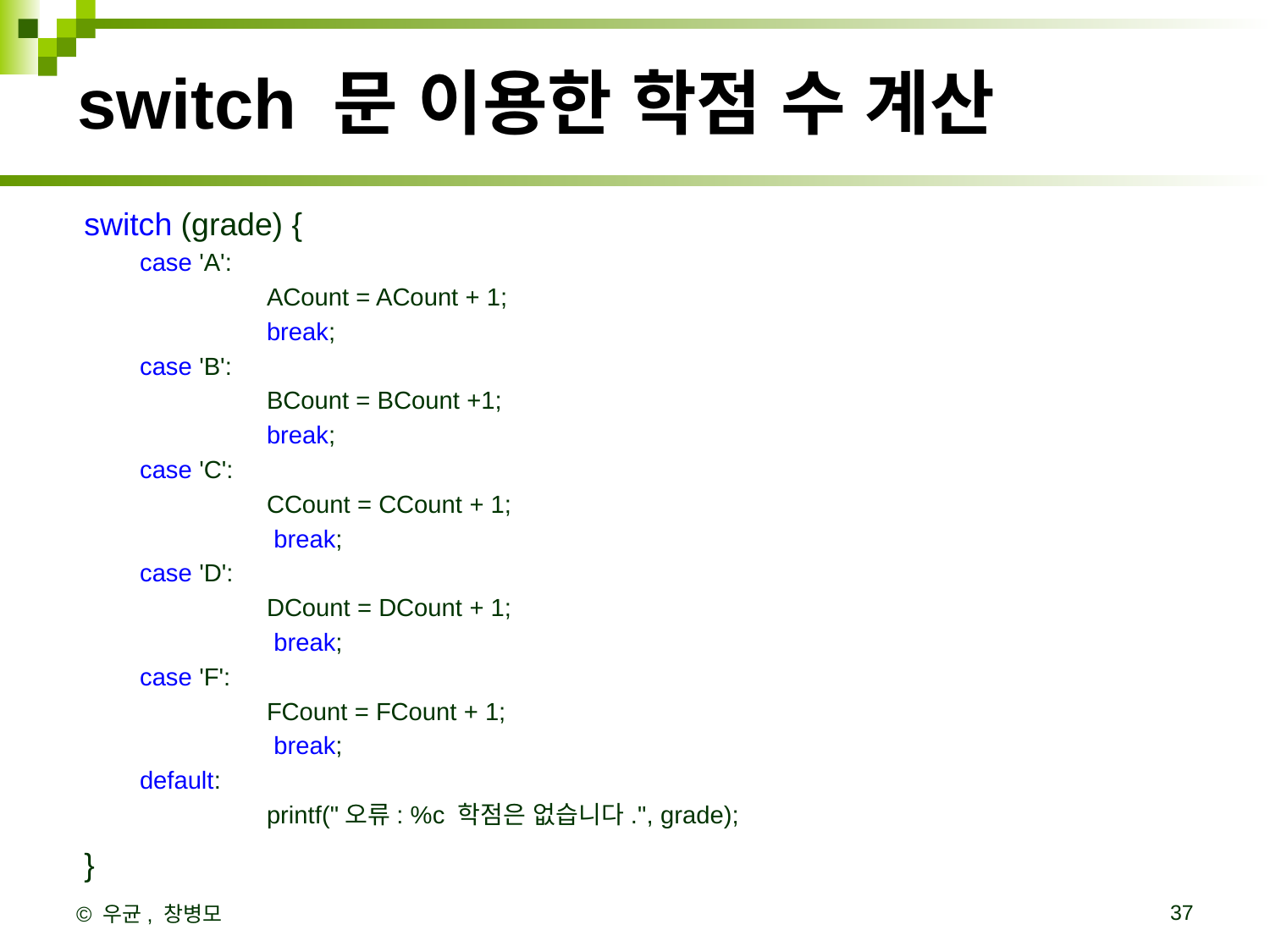

# switch 문 이용한 학점 수 계산
switch (grade) {
case 'A':
	ACount = ACount + 1;
	break;
case 'B':
	BCount = BCount +1;
	break;
case 'C':
	CCount = CCount + 1;
	 break;
case 'D':
	DCount = DCount + 1;
	 break;
case 'F':
	FCount = FCount + 1;
	 break;
default:
	printf("오류: %c 학점은 없습니다.", grade);
}
© 우균, 창병모
37